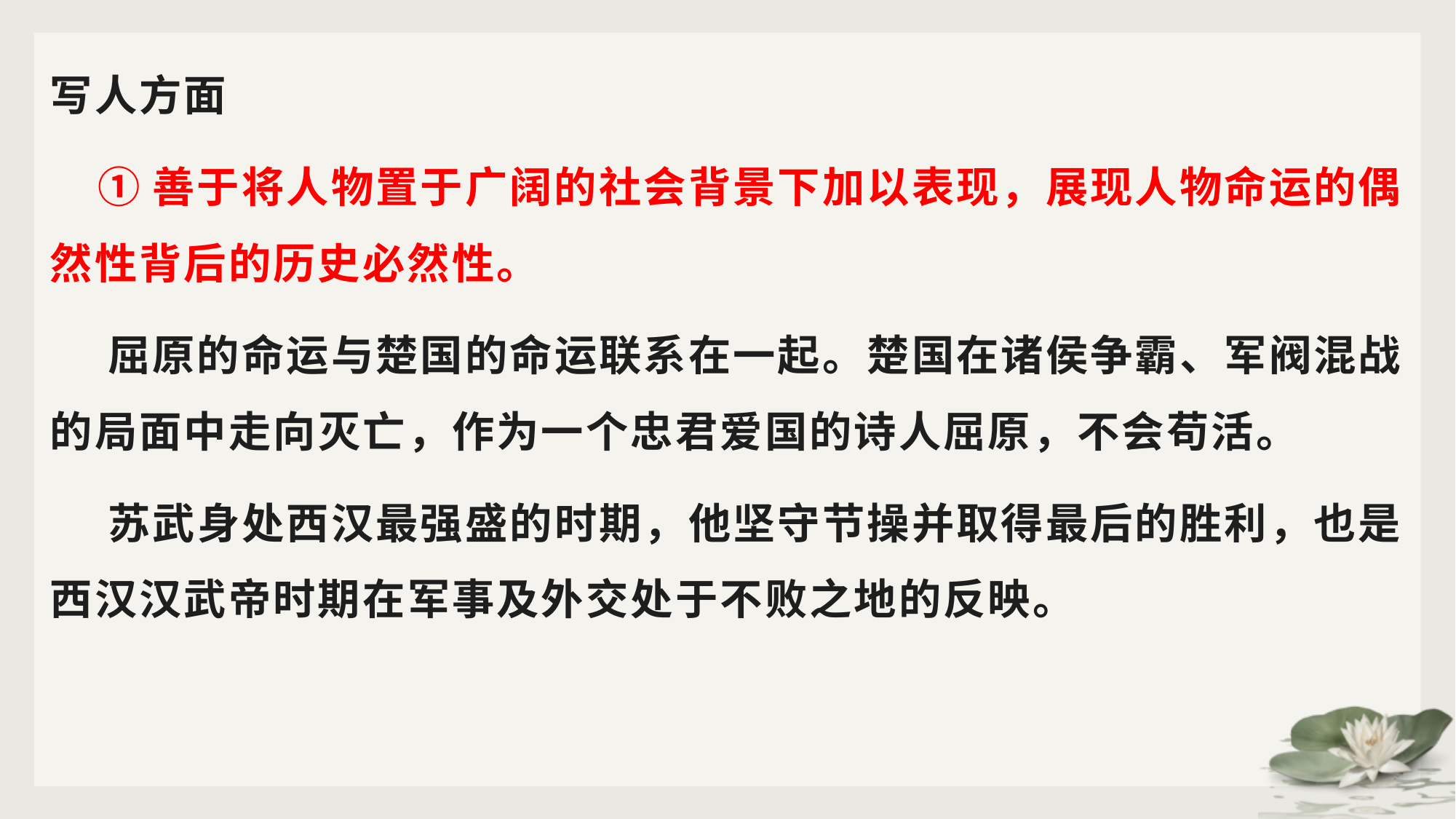

写人方面
    ①善于将人物置于广阔的社会背景下加以表现，展现人物命运的偶然性背后的历史必然性。
    屈原的命运与楚国的命运联系在一起。楚国在诸侯争霸、军阀混战的局面中走向灭亡，作为一个忠君爱国的诗人屈原，不会苟活。
    苏武身处西汉最强盛的时期，他坚守节操并取得最后的胜利，也是西汉汉武帝时期在军事及外交处于不败之地的反映。